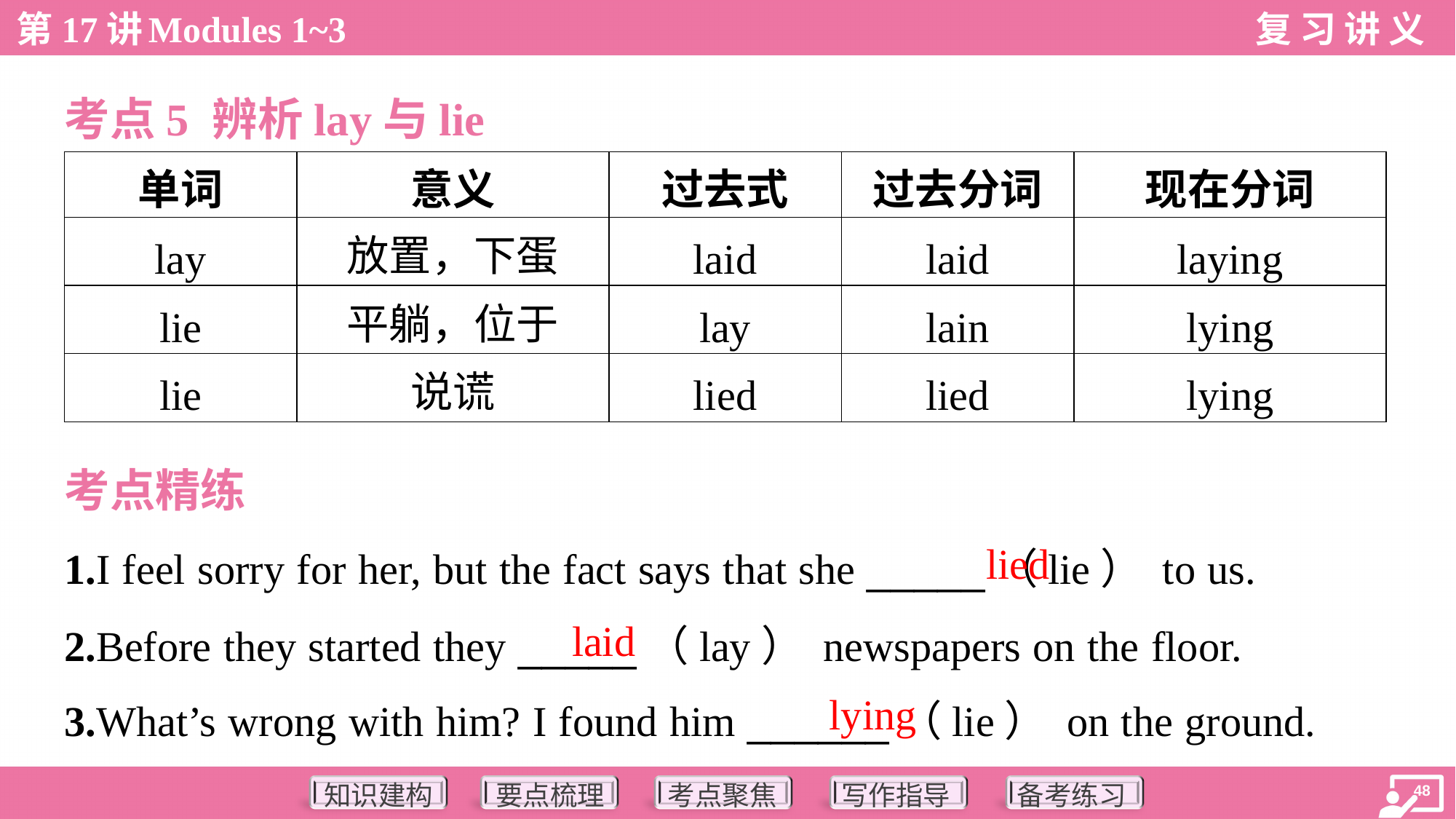

考点5 辨析lay与lie
| 单词 | 意义 | 过去式 | 过去分词 | 现在分词 |
| --- | --- | --- | --- | --- |
| lay | 放置，下蛋 | laid | laid | laying |
| lie | 平躺，位于 | lay | lain | lying |
| lie | 说谎 | lied | lied | lying |
考点精练
lied
1.I feel sorry for her, but the fact says that she _____（lie） to us.
2.Before they started they _____（lay） newspapers on the floor.
3.What’s wrong with him? I found him ______（lie） on the ground.
laid
lying